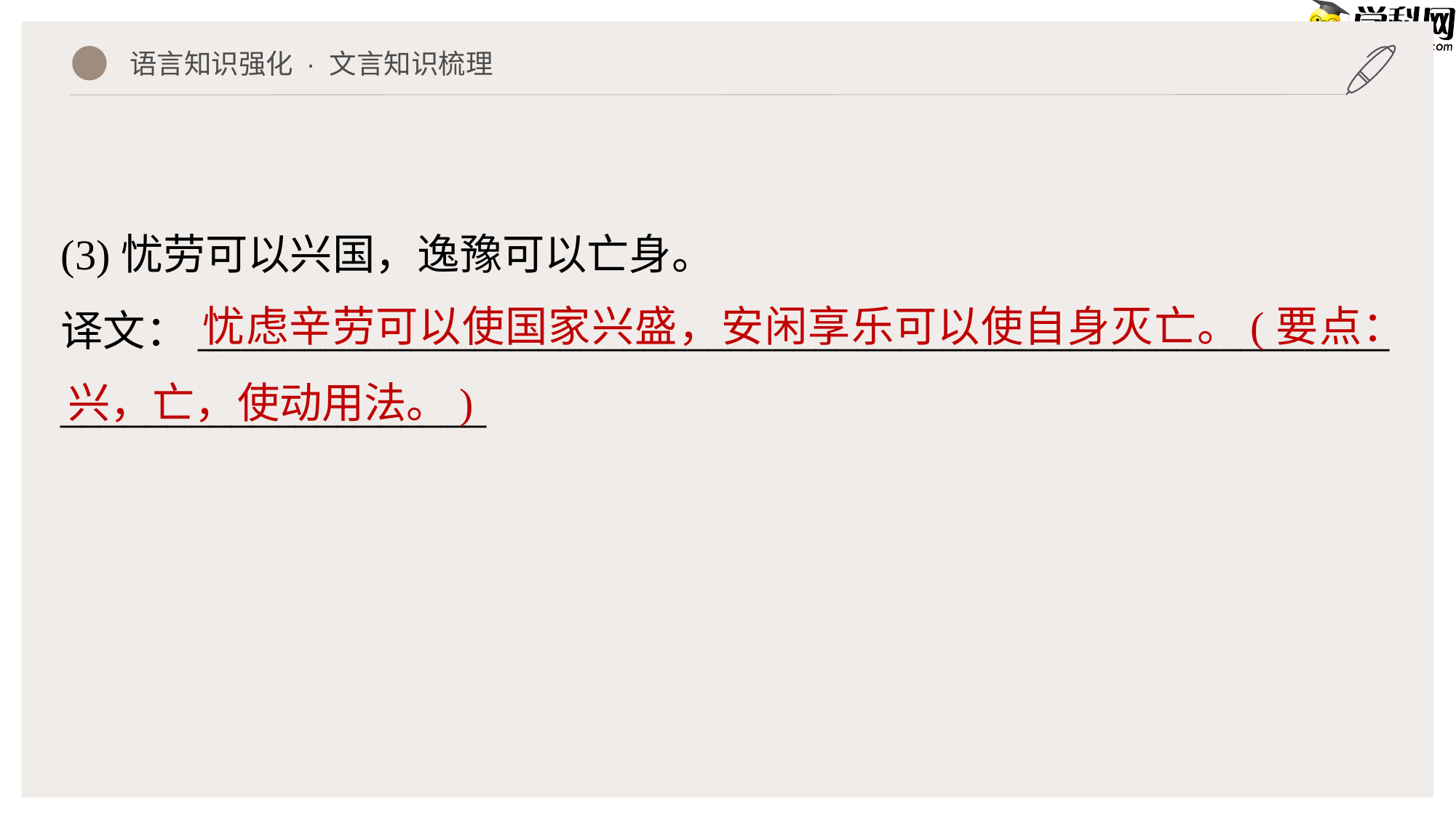

语言知识强化 · 文言知识梳理

(3)忧劳可以兴国，逸豫可以亡身。
译文：________________________________________________________
____________________
            忧虑辛劳可以使国家兴盛，安闲享乐可以使自身灭亡。(要点：兴，亡，使动用法。)